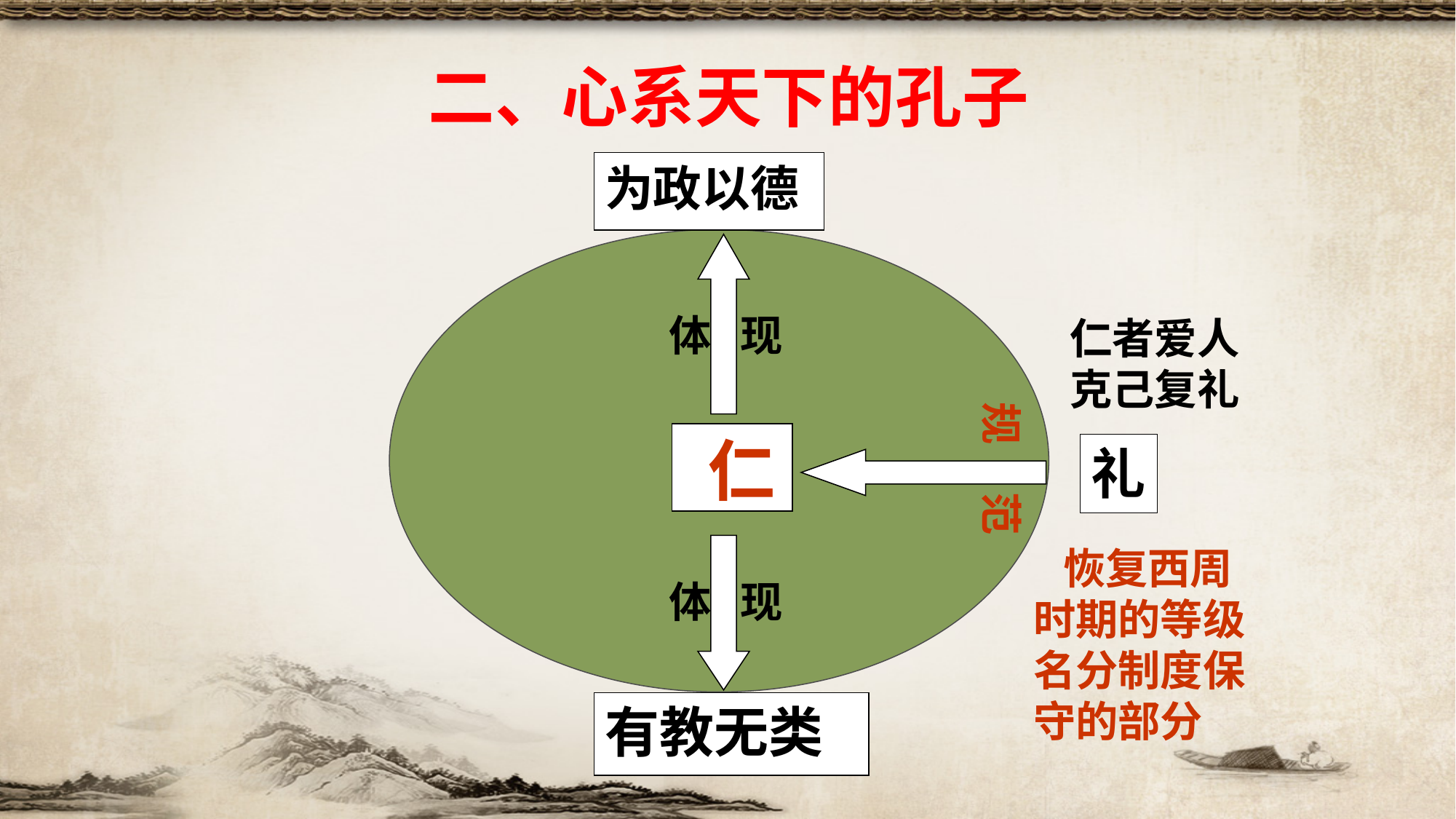

二、心系天下的孔子
为政以德

体   现
仁者爱人
克己复礼
规     范
 仁
礼

  恢复西周时期的等级名分制度保守的部分
体   现
有教无类